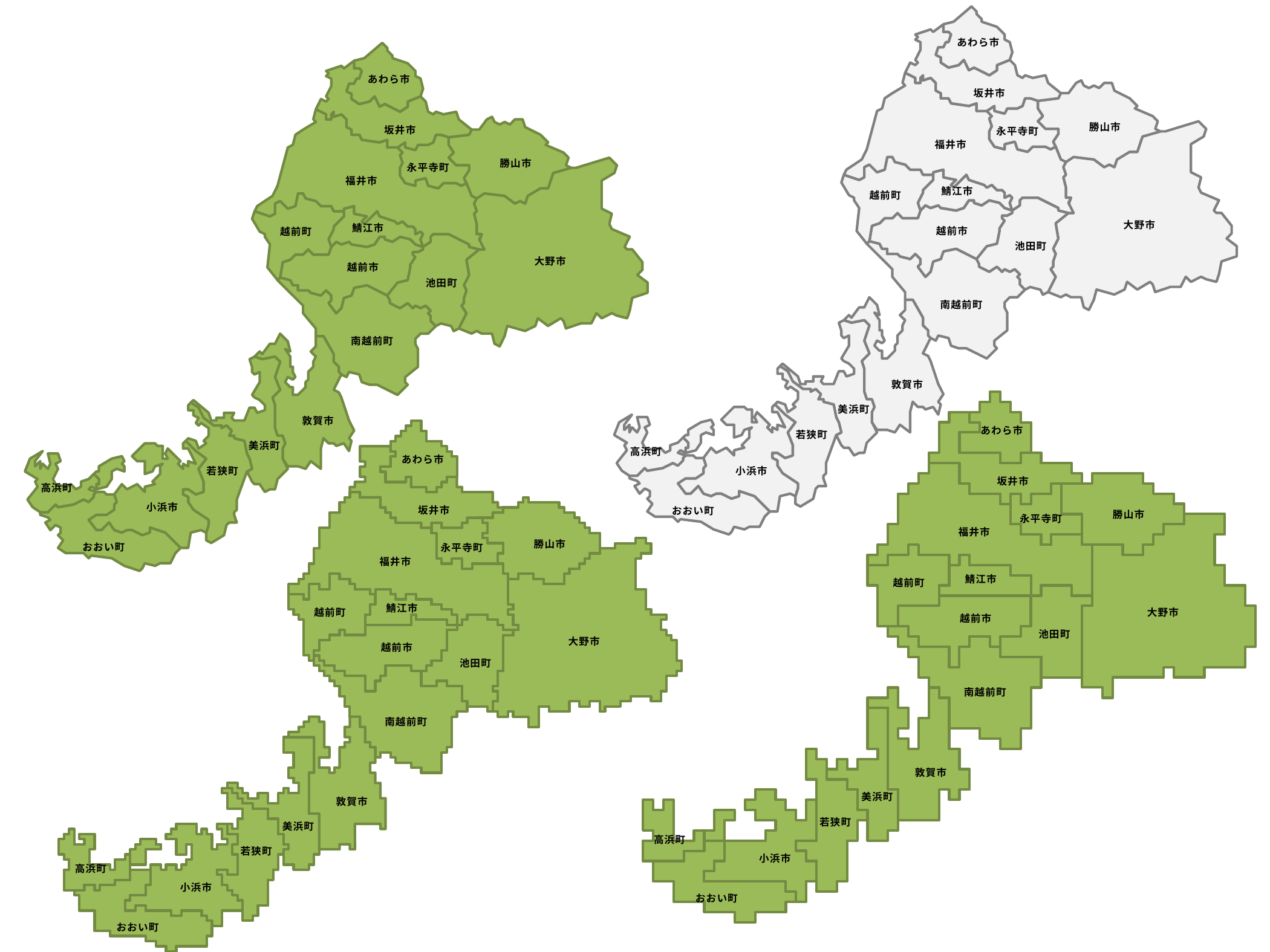

あわら市
坂井市
勝山市
永平寺町
福井市
鯖江市
越前町
大野市
越前市
池田町
南越前町
敦賀市
美浜町
若狭町
高浜町
小浜市
おおい町

あわら市
坂井市
勝山市
永平寺町
福井市
鯖江市
越前町
大野市
越前市
池田町
南越前町
敦賀市
美浜町
若狭町
高浜町
小浜市
おおい町

あわら市
坂井市
勝山市
永平寺町
福井市
鯖江市
越前町
大野市
越前市
池田町
南越前町
敦賀市
美浜町
若狭町
高浜町
小浜市
おおい町

あわら市
坂井市
勝山市
永平寺町
福井市
鯖江市
越前町
大野市
越前市
池田町
南越前町
敦賀市
美浜町
若狭町
高浜町
小浜市
おおい町